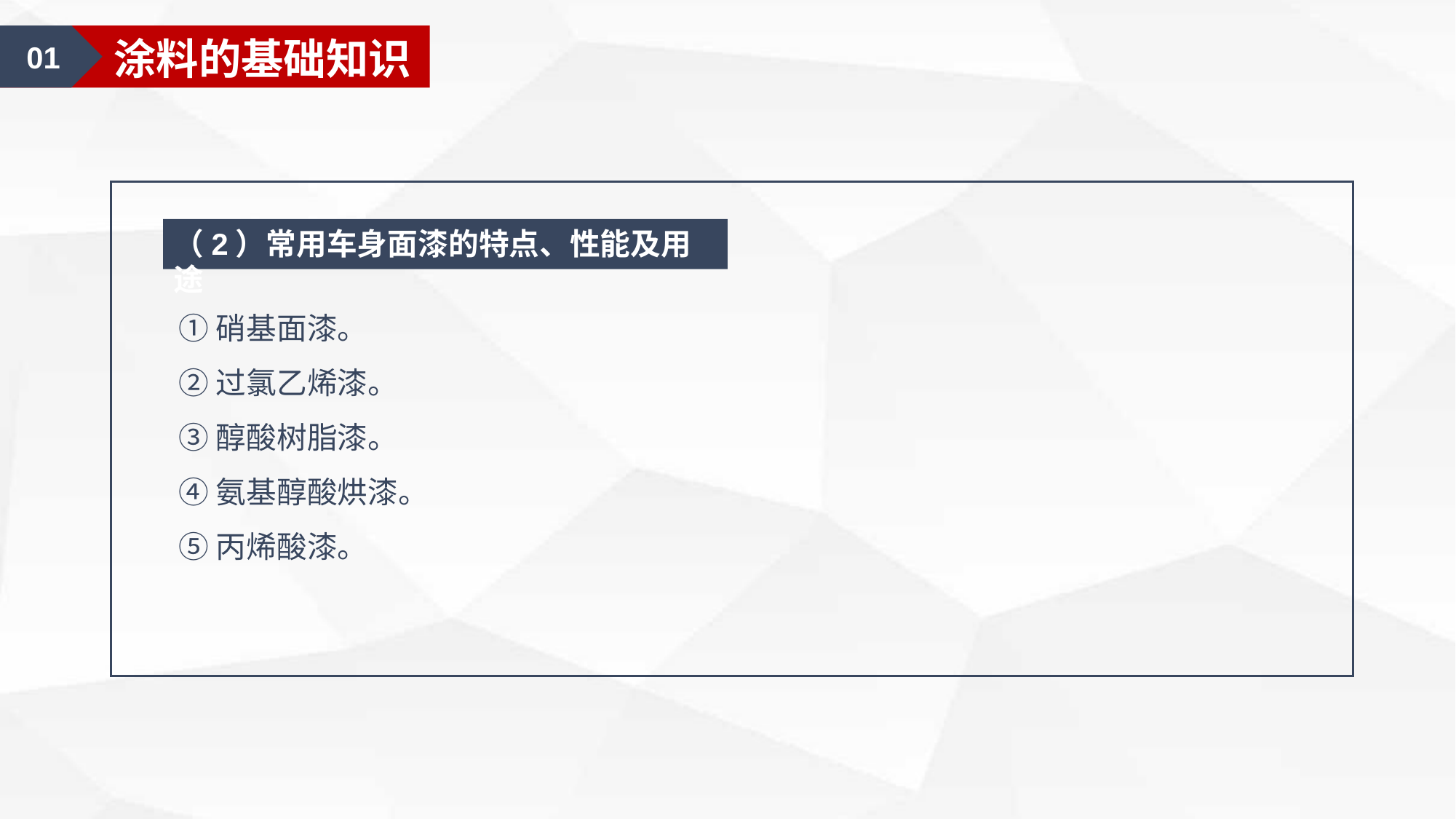

01
涂料的基础知识

（2）常用车身面漆的特点、性能及用途
①硝基面漆。
②过氯乙烯漆。
③醇酸树脂漆。
④氨基醇酸烘漆。
⑤丙烯酸漆。